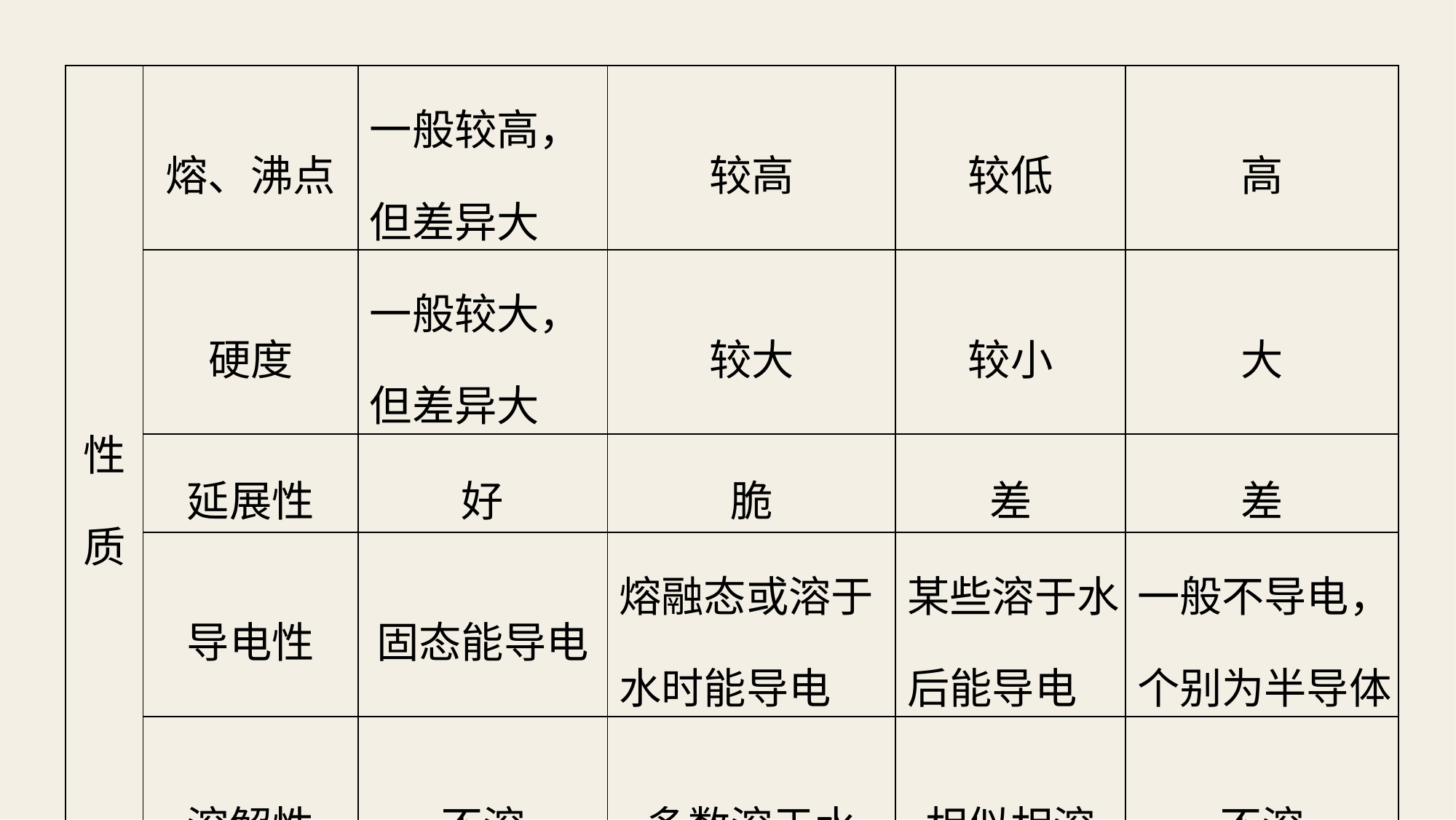

| 性质 | 熔、沸点 | 一般较高， 但差异大 | 较高 | 较低 | 高 |
| --- | --- | --- | --- | --- | --- |
|  | 硬度 | 一般较大， 但差异大 | 较大 | 较小 | 大 |
|  | 延展性 | 好 | 脆 | 差 | 差 |
|  | 导电性 | 固态能导电 | 熔融态或溶于 水时能导电 | 某些溶于水 后能导电 | 一般不导电， 个别为半导体 |
|  | 溶解性 | 不溶 | 多数溶于水 | 相似相溶 | 不溶 |